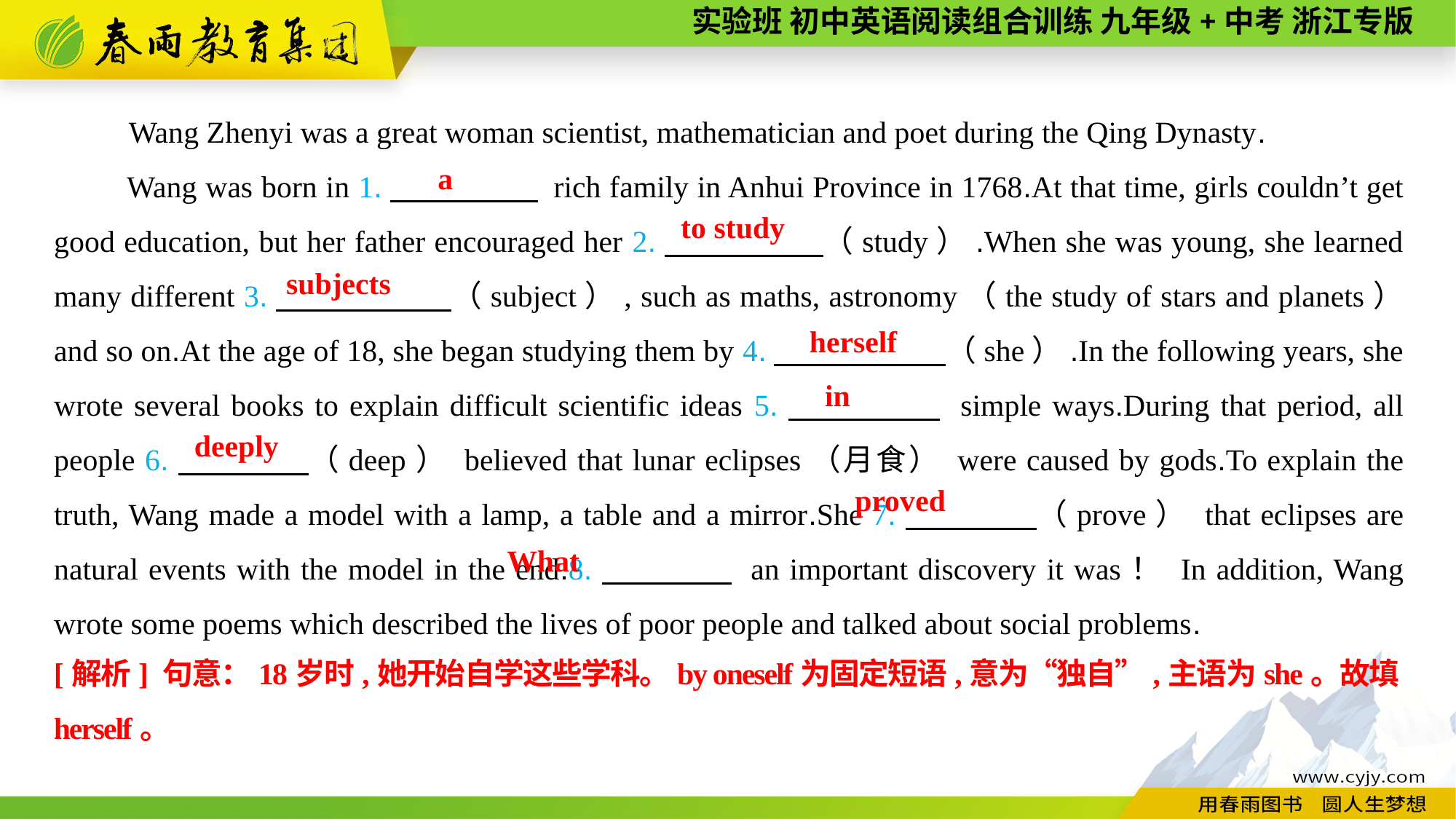

Wang Zhenyi was a great woman scientist, mathematician and poet during the Qing Dynasty.
Wang was born in 1.　　   　　 rich family in Anhui Province in 1768.At that time, girls couldn’t get good education, but her father encouraged her 2.　　    　　（study）.When she was young, she learned many different 3.　　      　　（subject）, such as maths, astronomy（the study of stars and planets） and so on.At the age of 18, she began studying them by 4.　　  　     　（she）.In the following years, she wrote several books to explain difficult scientific ideas 5.　　  　　 simple ways.During that period, all people 6.　　　　（deep） believed that lunar eclipses（月食） were caused by gods.To explain the truth, Wang made a model with a lamp, a table and a mirror.She 7.　　　　（prove） that eclipses are natural events with the model in the end.8.　　　　 an important discovery it was！ In addition, Wang wrote some poems which described the lives of poor people and talked about social problems.
a
to study
subjects
herself
in
deeply
proved
What
[解析] 句意：18岁时,她开始自学这些学科。by oneself为固定短语,意为“独自”,主语为she。故填herself。